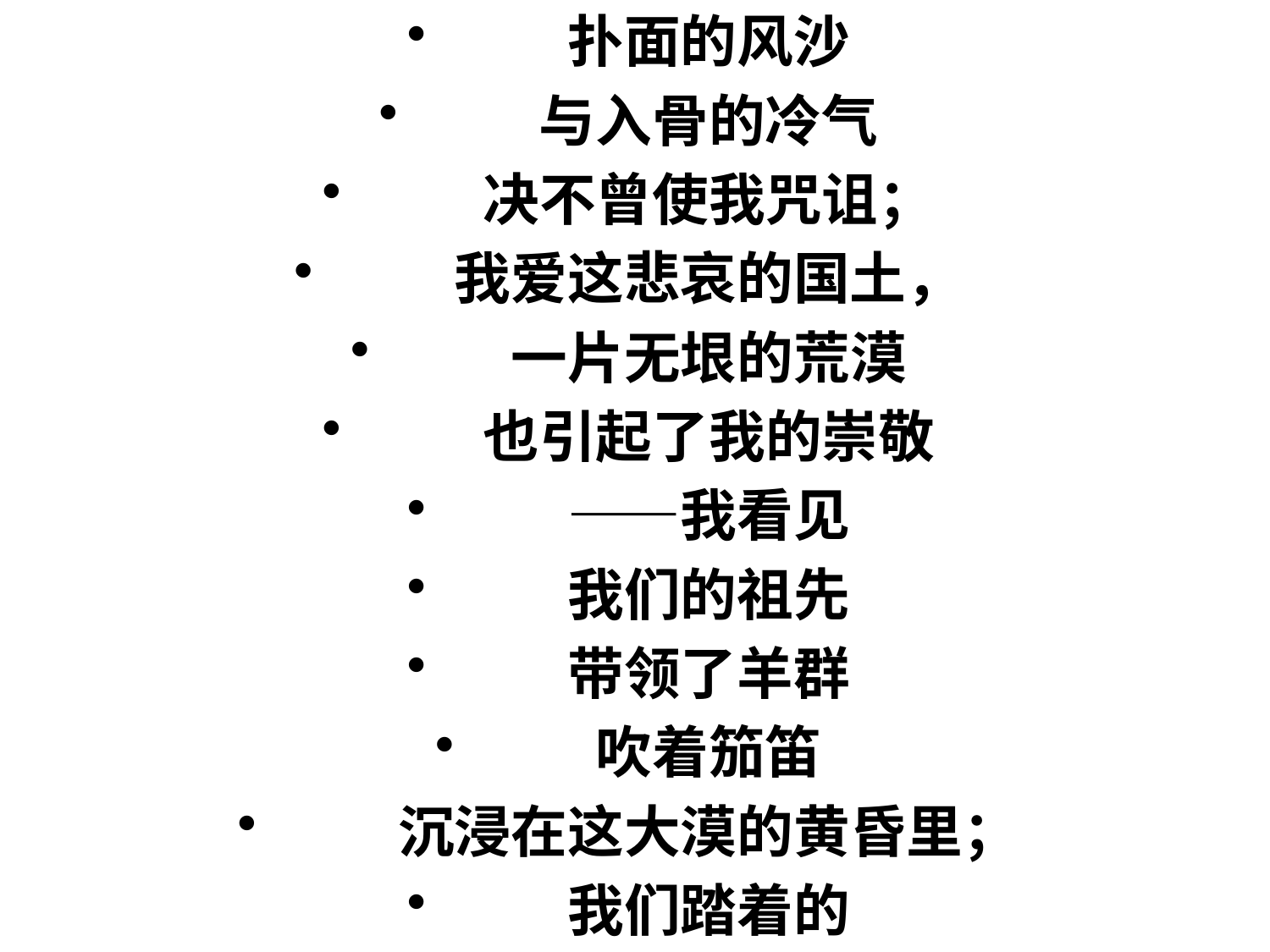

扑面的风沙
　　与入骨的冷气
　　决不曾使我咒诅；
　　我爱这悲哀的国土，
　　一片无垠的荒漠
　　也引起了我的崇敬
　　——我看见
　　我们的祖先
　　带领了羊群
　　吹着笳笛
　　沉浸在这大漠的黄昏里；
　　我们踏着的